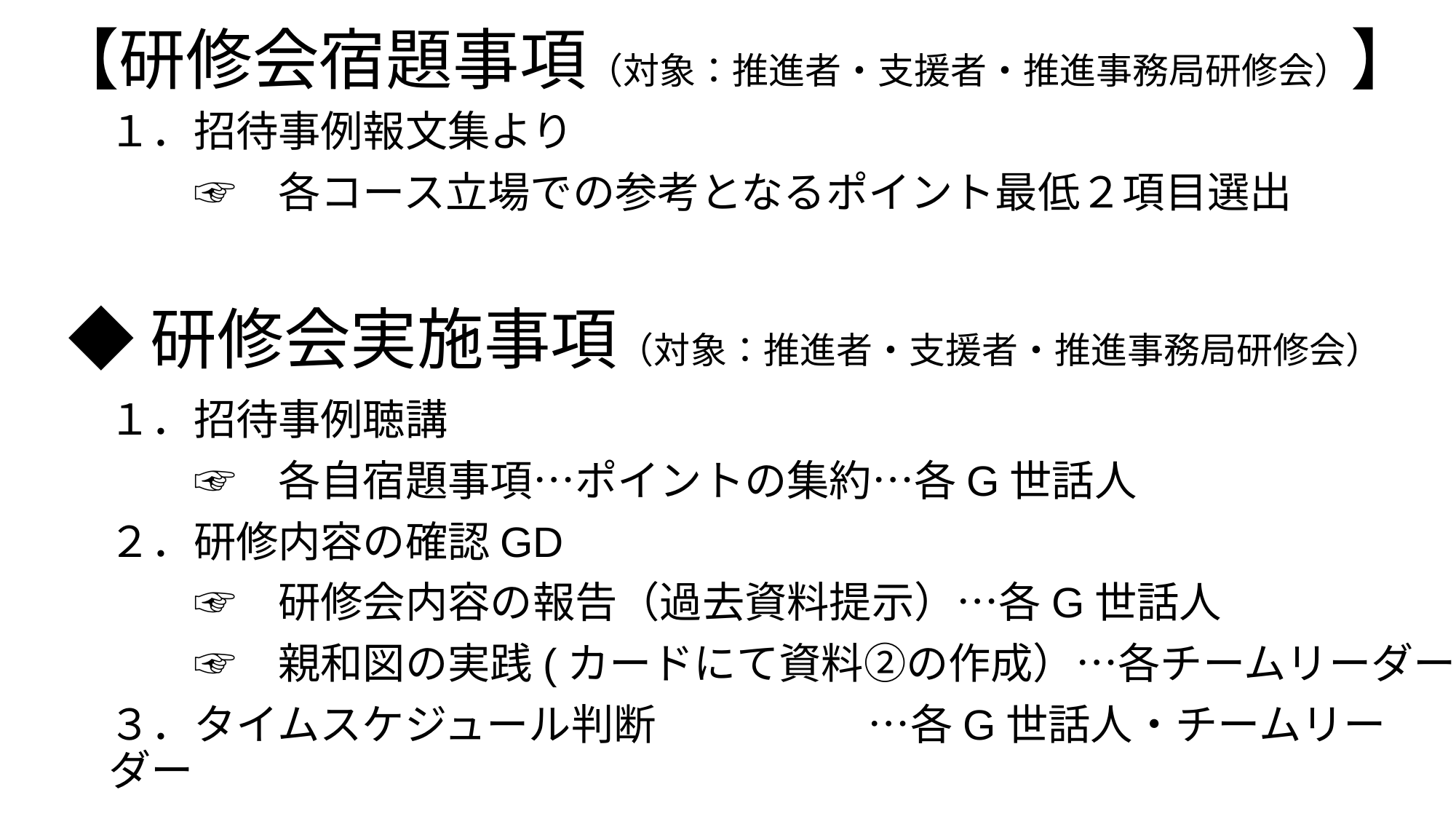

# 【研修会宿題事項（対象：推進者・支援者・推進事務局研修会）】
１．招待事例報文集より
　　☞　各コース立場での参考となるポイント最低２項目選出

◆研修会実施事項（対象：推進者・支援者・推進事務局研修会）
１．招待事例聴講
　　☞　各自宿題事項…ポイントの集約…各G世話人
２．研修内容の確認GD
　　☞　研修会内容の報告（過去資料提示）…各G世話人
　　☞　親和図の実践(カードにて資料②の作成）…各チームリーダー
３．タイムスケジュール判断　　　　　…各G世話人・チームリーダー